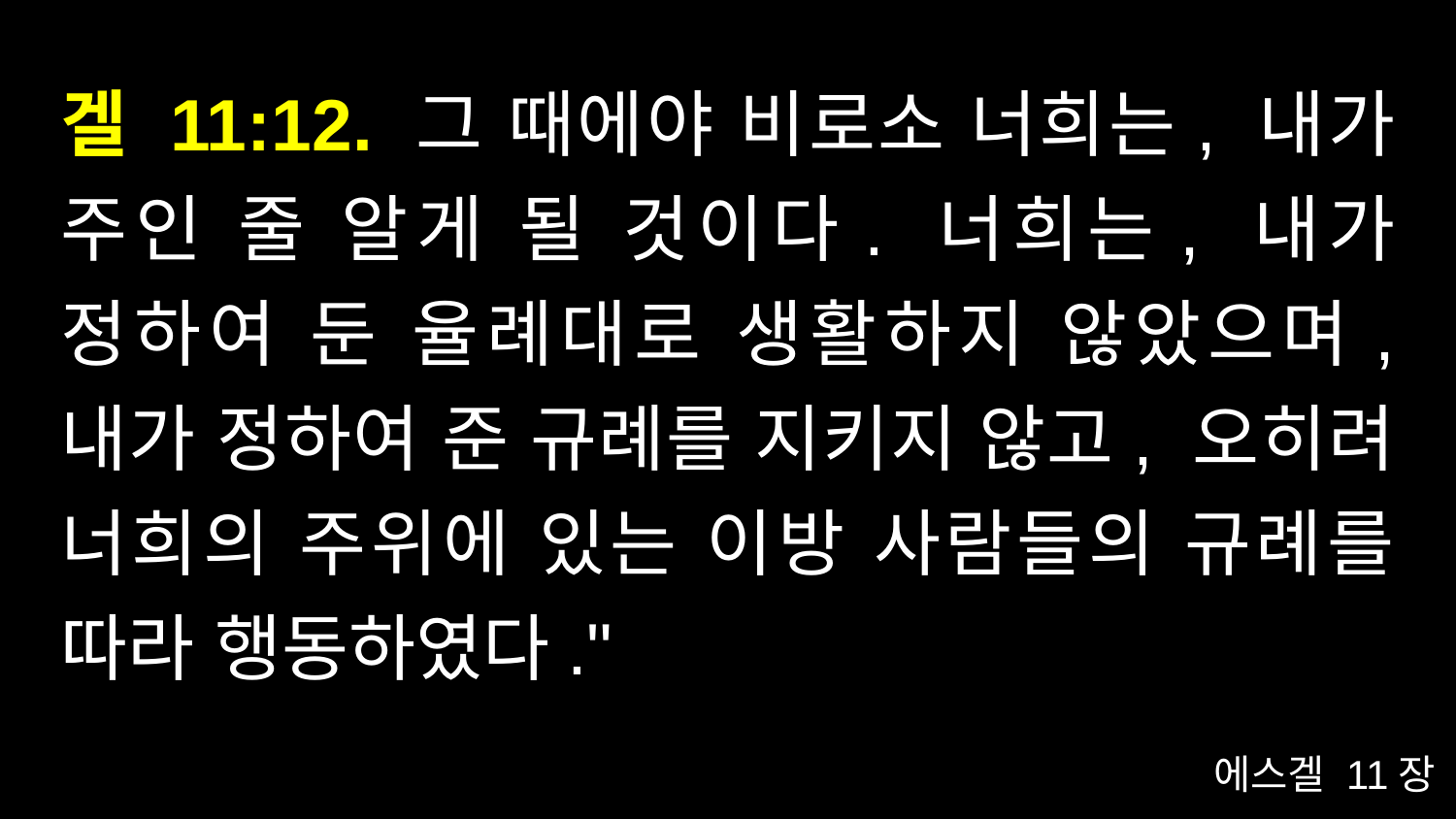

# 겔 11:12. 그 때에야 비로소 너희는, 내가 주인 줄 알게 될 것이다. 너희는, 내가 정하여 둔 율례대로 생활하지 않았으며, 내가 정하여 준 규례를 지키지 않고, 오히려 너희의 주위에 있는 이방 사람들의 규례를 따라 행동하였다."
에스겔 11장